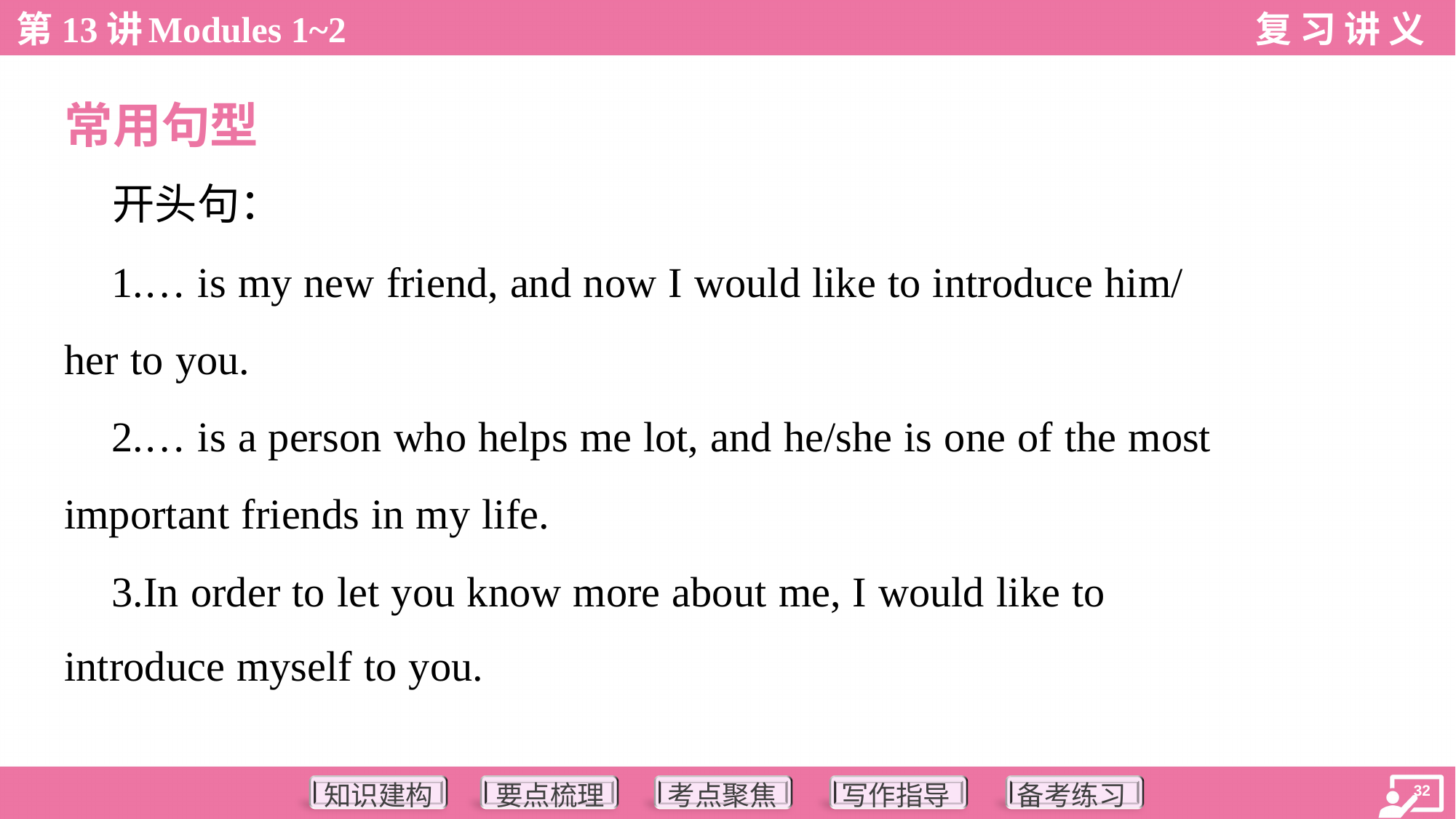

常用句型
    开头句：
    1.… is my new friend, and now I would like to introduce him/
her to you.
    2.… is a person who helps me lot, and he/she is one of the most
important friends in my life.
    3.In order to let you know more about me, I would like to
introduce myself to you.